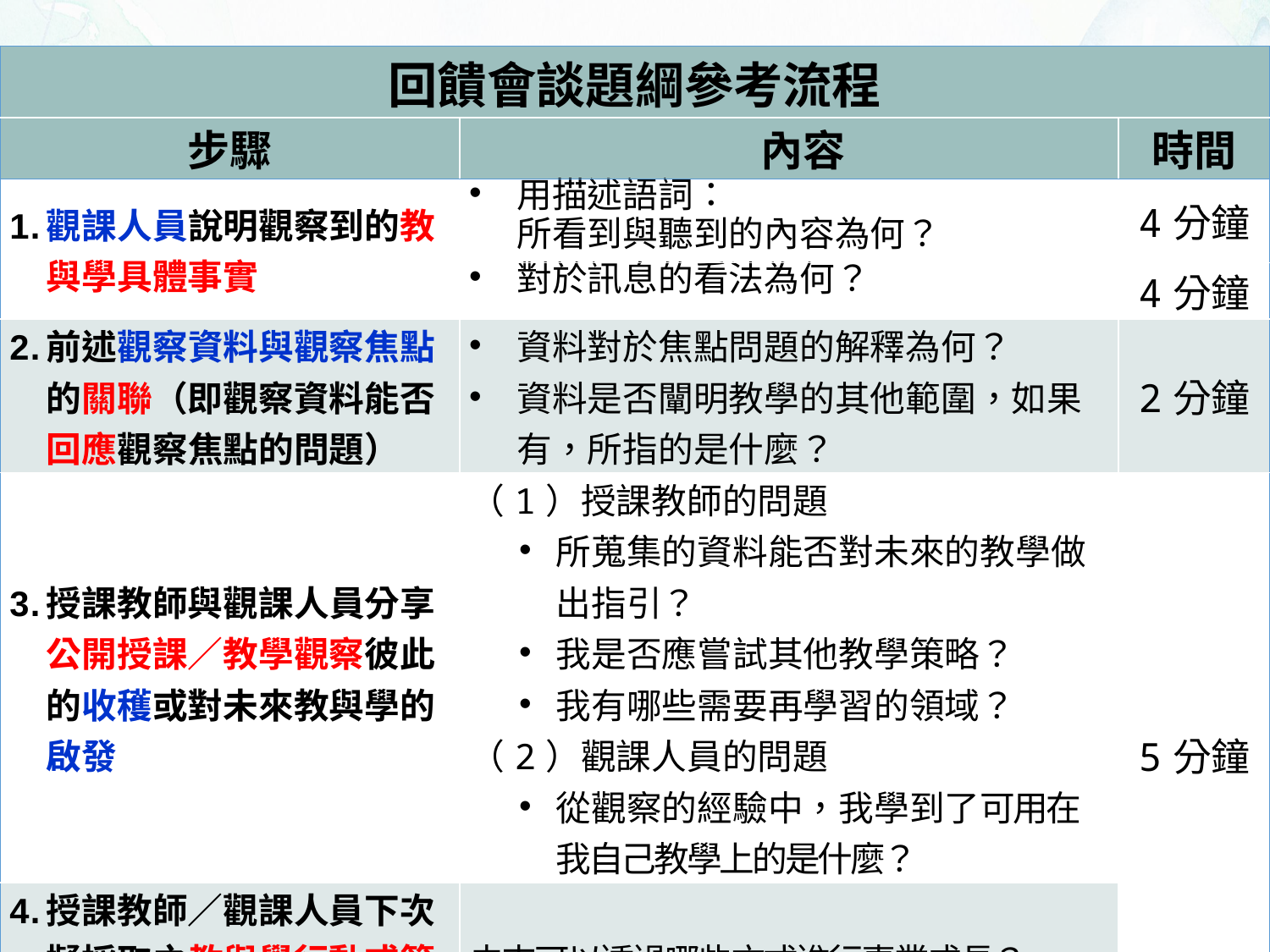

| 回饋會談題綱參考流程 |  |  |
| --- | --- | --- |
| 步驟 | 內容 | 時間 |
| 觀課人員說明觀察到的教與學具體事實 | 用描述語詞： 所看到與聽到的內容為何？ | 4分鐘 |
|  | 對於訊息的看法為何？ | 4分鐘 |
| 前述觀察資料與觀察焦點的關聯（即觀察資料能否回應觀察焦點的問題） | 資料對於焦點問題的解釋為何？ 資料是否闡明教學的其他範圍，如果有，所指的是什麼？ | 2分鐘 |
| 授課教師與觀課人員分享公開授課∕教學觀察彼此的收穫或對未來教與學的啟發 | （1）授課教師的問題 所蒐集的資料能否對未來的教學做出指引？ 我是否應嘗試其他教學策略？ 我有哪些需要再學習的領域？ （2）觀課人員的問題 從觀察的經驗中，我學到了可用在我自己教學上的是什麼？ | 5分鐘 |
| 授課教師∕觀課人員下次擬採取之教與學行動或策略（含下次的觀察焦點） | 未來可以透過哪些方式進行專業成長？ |  |
82